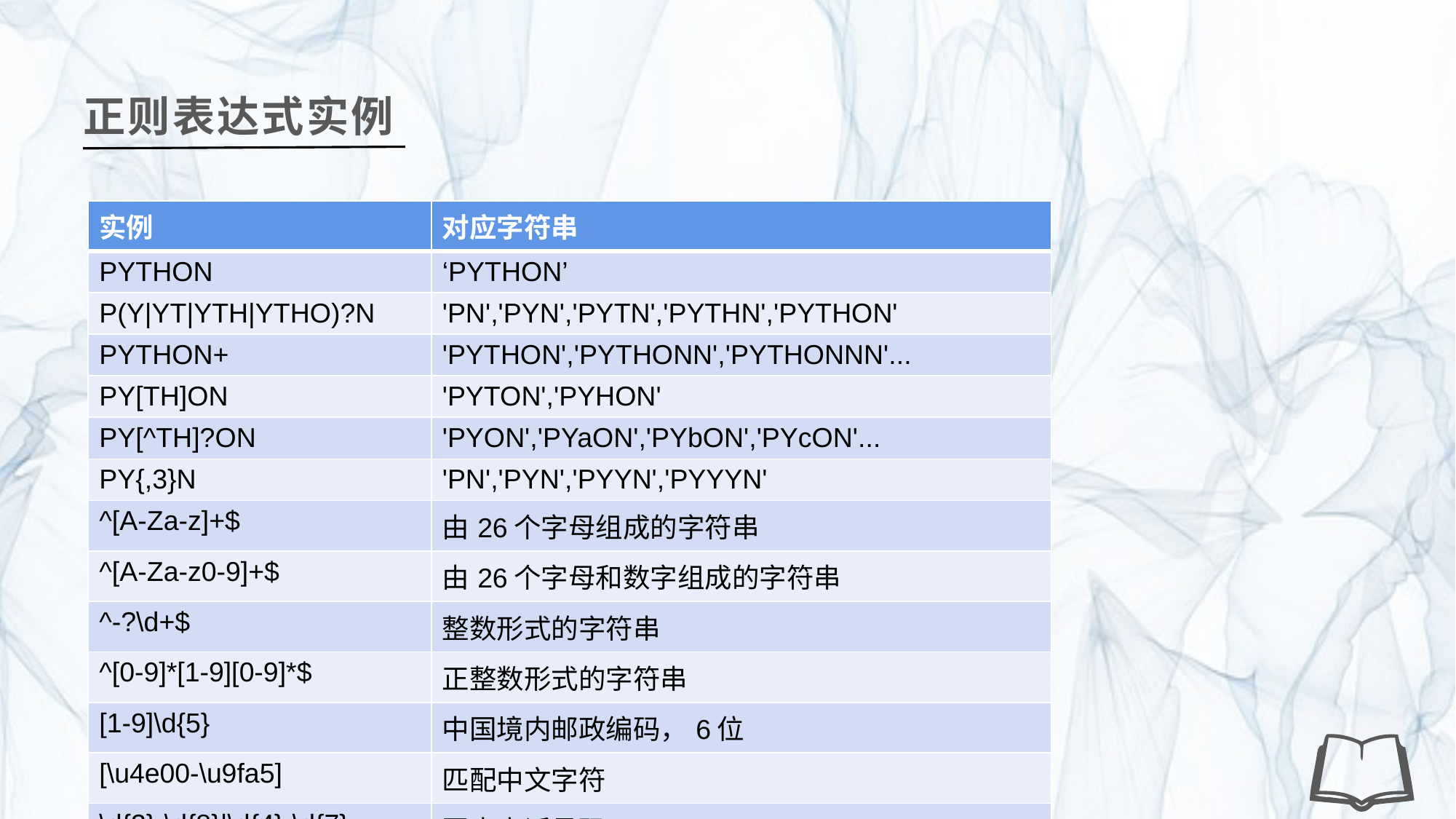

正则表达式实例
| 实例 | 对应字符串 |
| --- | --- |
| PYTHON | ‘PYTHON’ |
| P(Y|YT|YTH|YTHO)?N | 'PN','PYN','PYTN','PYTHN','PYTHON' |
| PYTHON+ | 'PYTHON','PYTHONN','PYTHONNN'... |
| PY[TH]ON | 'PYTON','PYHON' |
| PY[^TH]?ON | 'PYON','PYaON','PYbON','PYcON'... |
| PY{,3}N | 'PN','PYN','PYYN','PYYYN' |
| ^[A-Za-z]+$ | 由26个字母组成的字符串 |
| ^[A-Za-z0-9]+$ | 由26个字母和数字组成的字符串 |
| ^-?\d+$ | 整数形式的字符串 |
| ^[0-9]\*[1-9][0-9]\*$ | 正整数形式的字符串 |
| [1-9]\d{5} | 中国境内邮政编码，6位 |
| [\u4e00-\u9fa5] | 匹配中文字符 |
| \d{3}-\d{8}|\d{4}-\d{7} | 国内电话号码，010-68913536 |

51